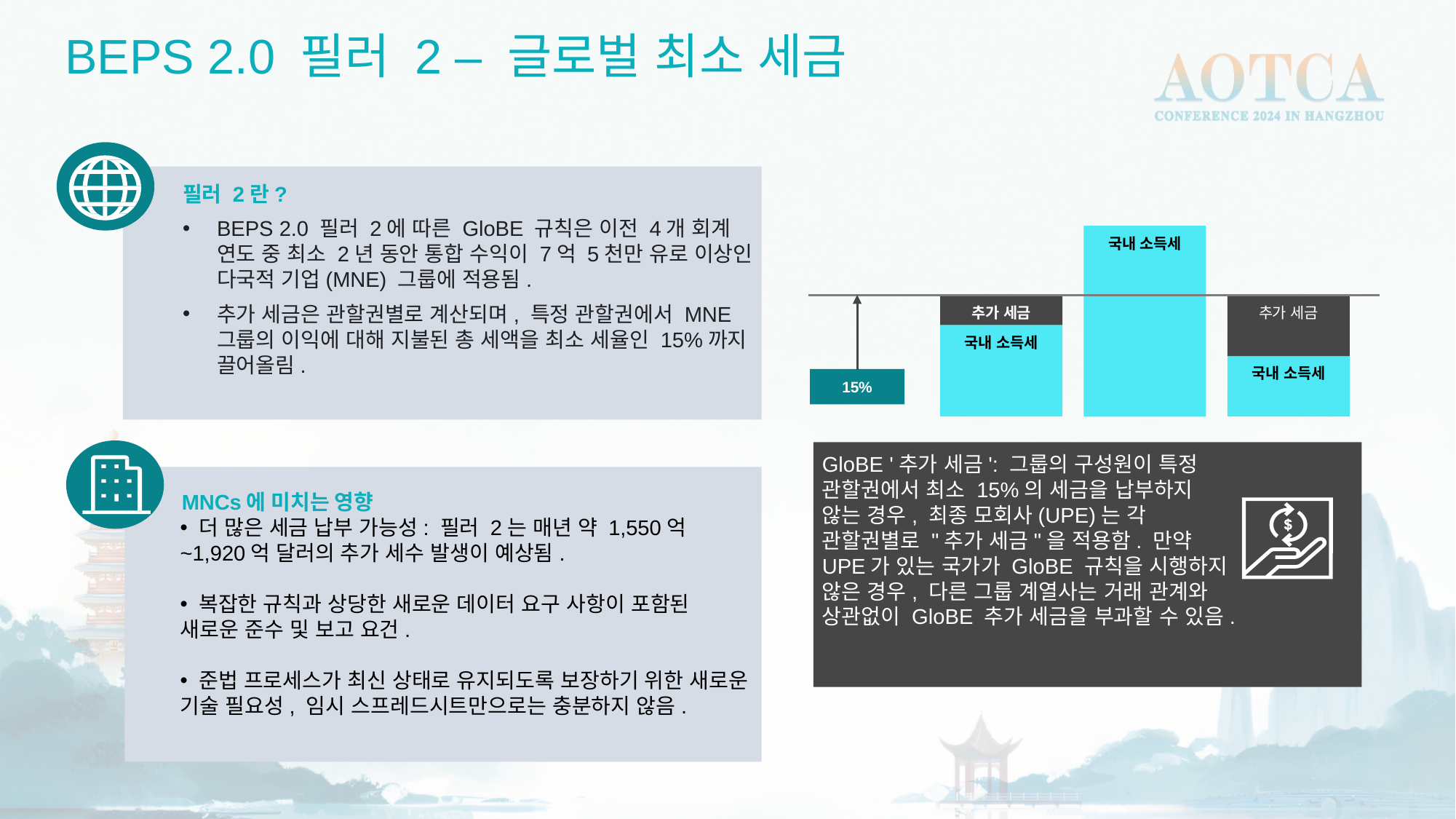

BEPS 2.0 필러 2 – 글로벌 최소 세금

필러 2란?
BEPS 2.0 필러 2에 따른 GloBE 규칙은 이전 4개 회계 연도 중 최소 2년 동안 통합 수익이 7억 5천만 유로 이상인 다국적 기업(MNE) 그룹에 적용됨.
추가 세금은 관할권별로 계산되며, 특정 관할권에서 MNE 그룹의 이익에 대해 지불된 총 세액을 최소 세율인 15%까지 끌어올림.

국내 소득세
추가 세금
추가 세금
국내 소득세
국내 소득세
15%

GloBE '추가 세금': 그룹의 구성원이 특정 관할권에서 최소 15%의 세금을 납부하지 않는 경우, 최종 모회사(UPE)는 각 관할권별로 "추가 세금"을 적용함. 만약 UPE가 있는 국가가 GloBE 규칙을 시행하지 않은 경우, 다른 그룹 계열사는 거래 관계와 상관없이 GloBE 추가 세금을 부과할 수 있음.

MNCs에 미치는 영향
 더 많은 세금 납부 가능성: 필러 2는 매년 약 1,550억~1,920억 달러의 추가 세수 발생이 예상됨.

 복잡한 규칙과 상당한 새로운 데이터 요구 사항이 포함된 새로운 준수 및 보고 요건.

 준법 프로세스가 최신 상태로 유지되도록 보장하기 위한 새로운 기술 필요성, 임시 스프레드시트만으로는 충분하지 않음.